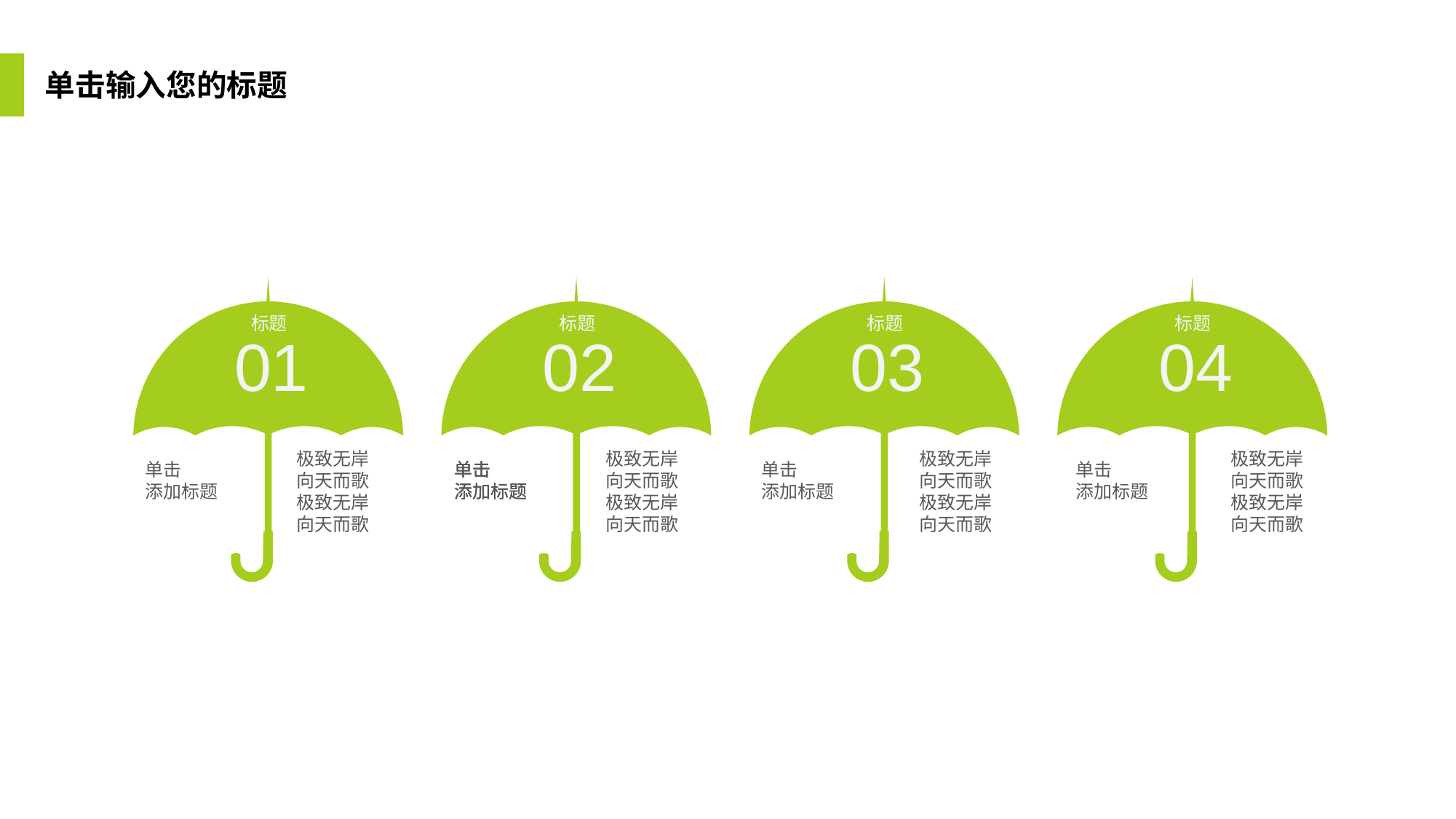

单击输入您的标题

标题
02

标题
03

标题
04
标题
01
单击
添加标题
单击
添加标题
单击
添加标题
单击
添加标题
单击
添加标题
极致无岸
向天而歌
极致无岸
向天而歌
极致无岸
向天而歌
极致无岸
向天而歌
极致无岸
向天而歌
极致无岸
向天而歌
极致无岸
向天而歌
极致无岸
向天而歌